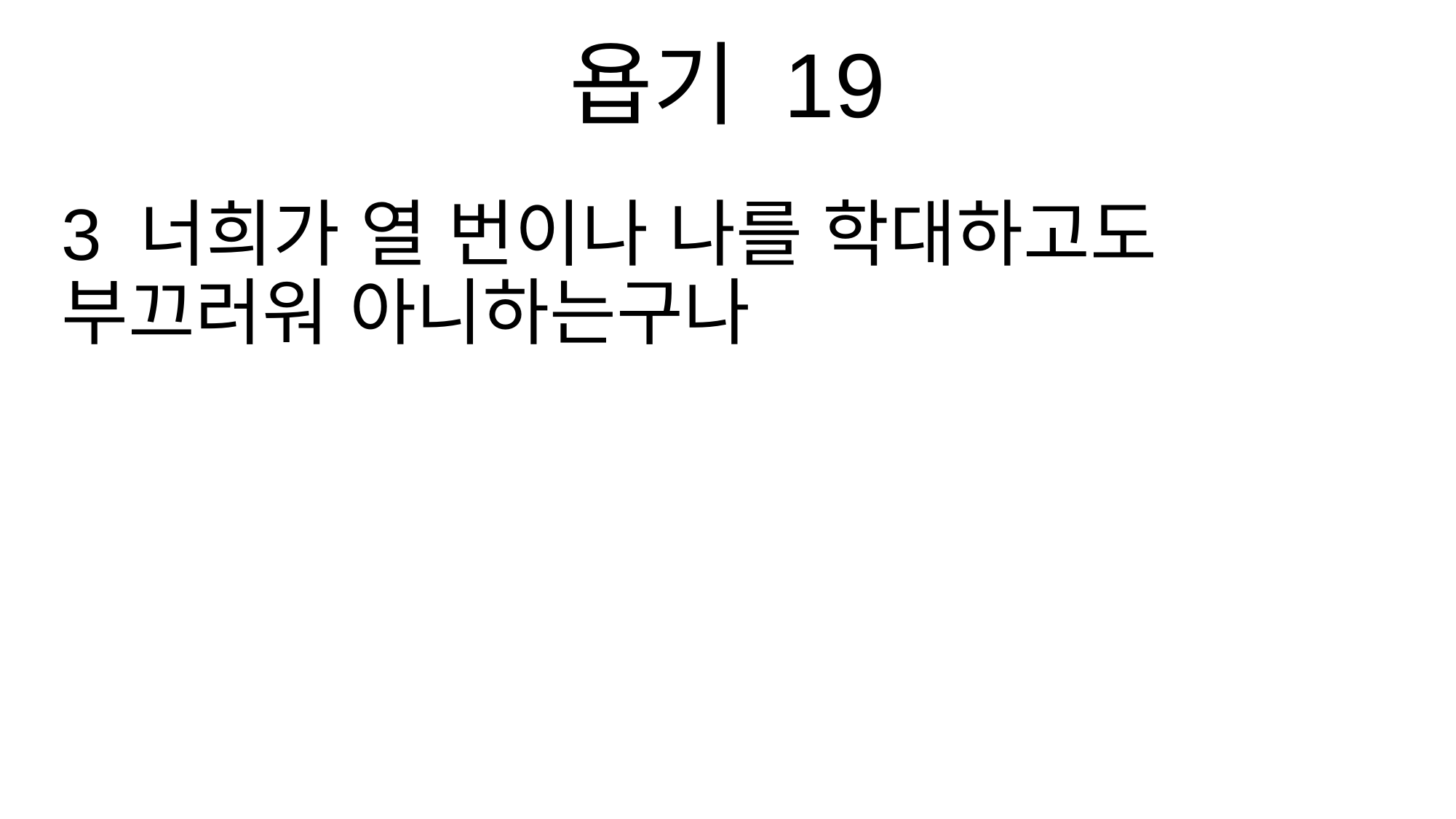

욥기 19
3 너희가 열 번이나 나를 학대하고도 부끄러워 아니하는구나